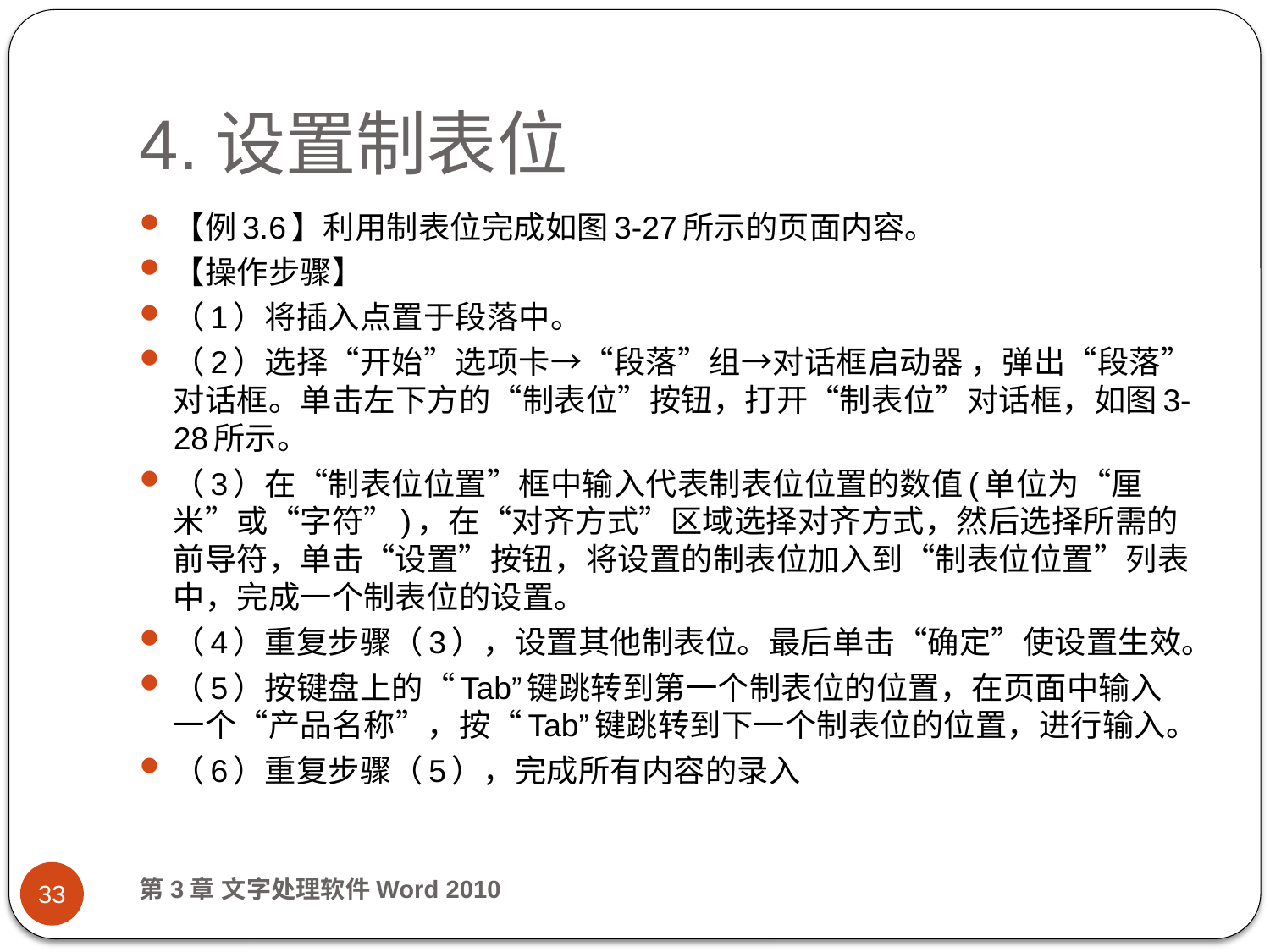

# 4.设置制表位
【例3.6】利用制表位完成如图3-27所示的页面内容。
【操作步骤】
（1）将插入点置于段落中。
（2）选择“开始”选项卡→“段落”组→对话框启动器 ，弹出“段落”对话框。单击左下方的“制表位”按钮，打开“制表位”对话框，如图3-28所示。
（3）在“制表位位置”框中输入代表制表位位置的数值(单位为“厘米”或“字符”)，在“对齐方式”区域选择对齐方式，然后选择所需的前导符，单击“设置”按钮，将设置的制表位加入到“制表位位置”列表中，完成一个制表位的设置。
（4）重复步骤（3），设置其他制表位。最后单击“确定”使设置生效。
（5）按键盘上的“Tab”键跳转到第一个制表位的位置，在页面中输入一个“产品名称”，按“Tab”键跳转到下一个制表位的位置，进行输入。
（6）重复步骤（5），完成所有内容的录入

第3章 文字处理软件Word 2010
33